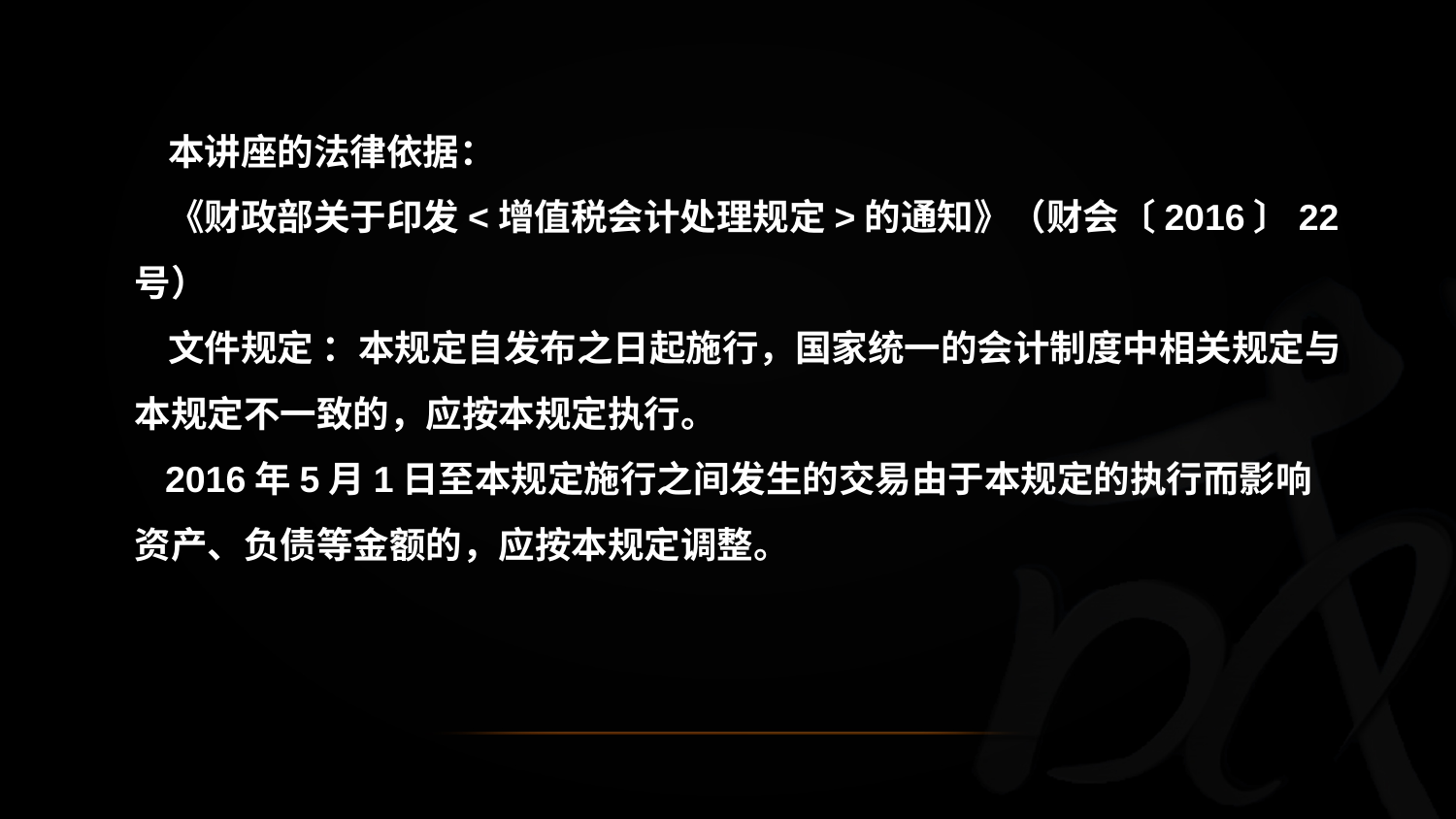

本讲座的法律依据：
   《财政部关于印发<增值税会计处理规定>的通知》（财会〔2016〕22号）
   文件规定 ：本规定自发布之日起施行，国家统一的会计制度中相关规定与本规定不一致的，应按本规定执行。
   2016年5月1日至本规定施行之间发生的交易由于本规定的执行而影响资产、负债等金额的，应按本规定调整。